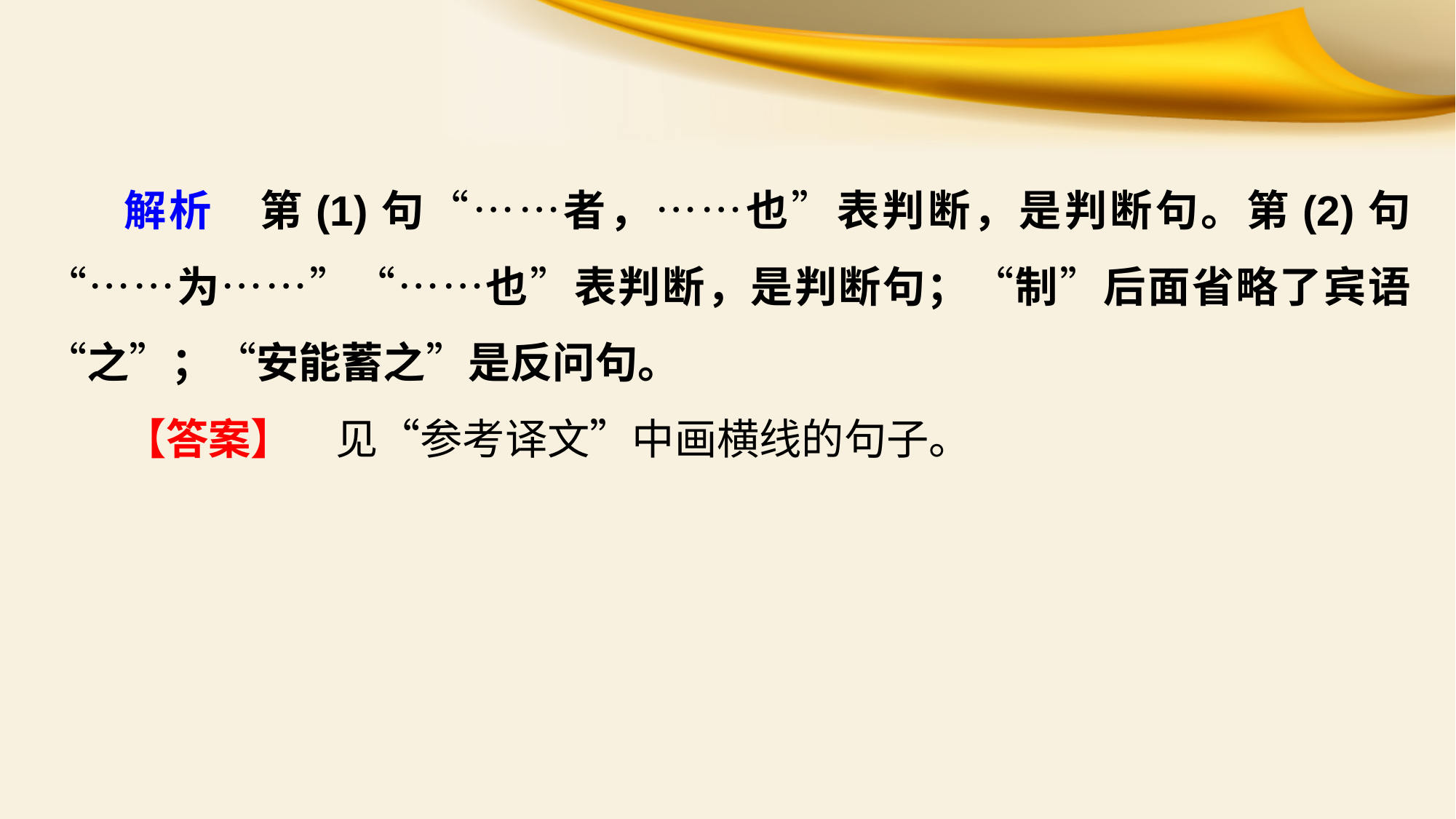

解析　第(1)句“……者，……也”表判断，是判断句。第(2)句“……为……”“……也”表判断，是判断句；“制”后面省略了宾语“之”；“安能蓄之”是反问句。
【答案】　见“参考译文”中画横线的句子。